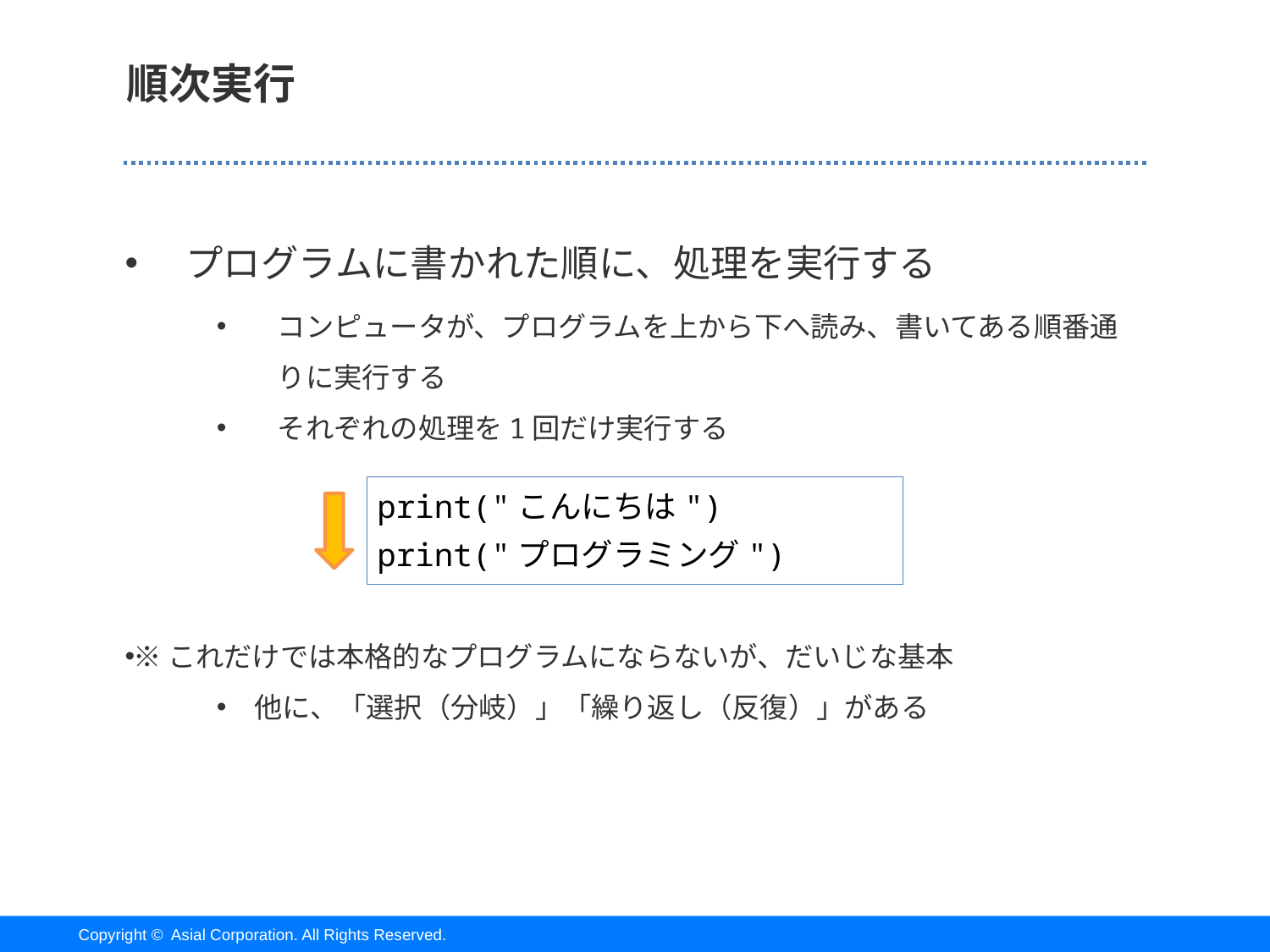

# 順次実行
プログラムに書かれた順に、処理を実行する
コンピュータが、プログラムを上から下へ読み、書いてある順番通りに実行する
それぞれの処理を1回だけ実行する

※これだけでは本格的なプログラムにならないが、だいじな基本
他に、「選択（分岐）」「繰り返し（反復）」がある
print("こんにちは")
print("プログラミング")